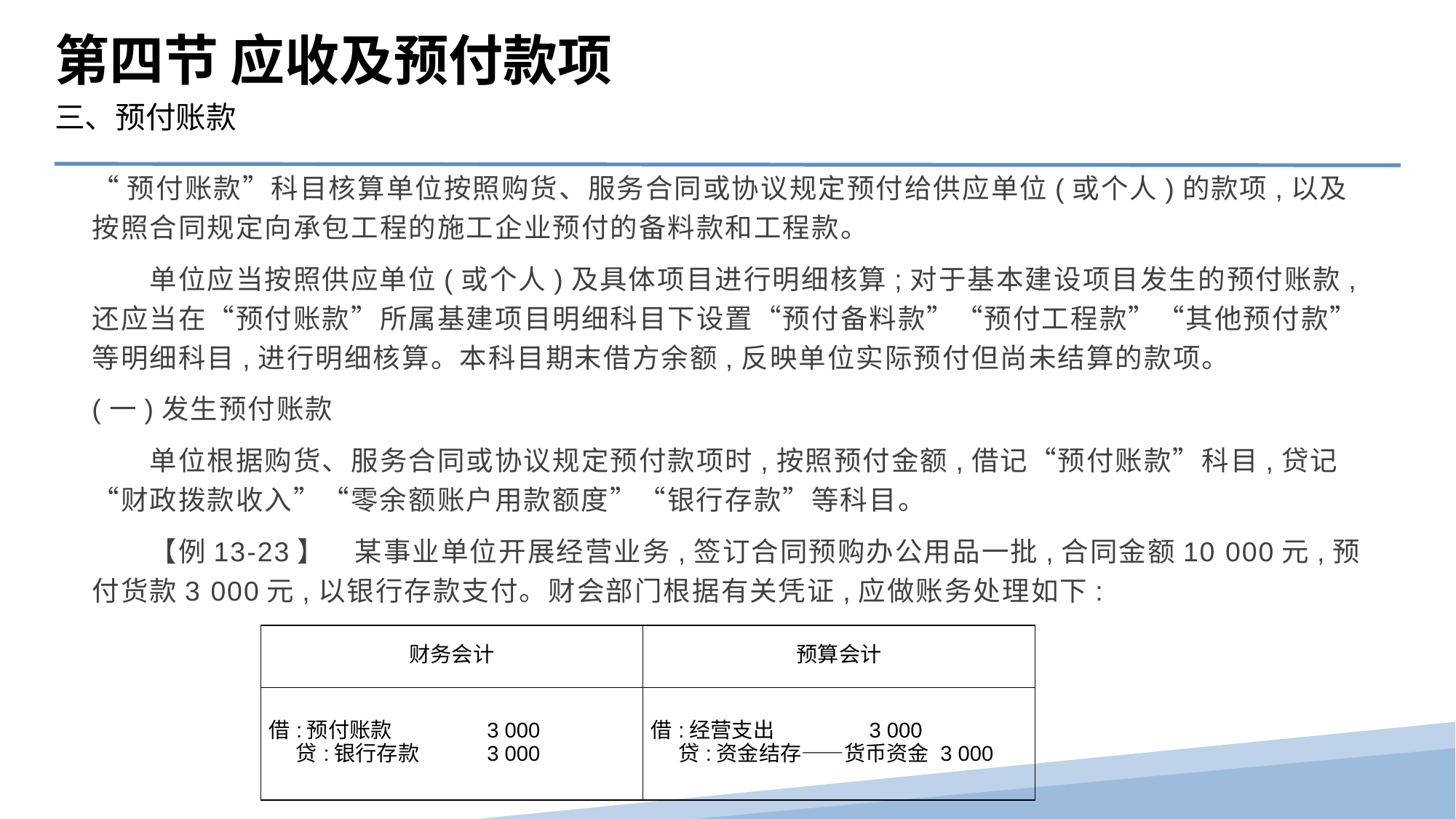

第四节 应收及预付款项
三、预付账款
“预付账款”科目核算单位按照购货、服务合同或协议规定预付给供应单位(或个人)的款项,以及按照合同规定向承包工程的施工企业预付的备料款和工程款。
　　单位应当按照供应单位(或个人)及具体项目进行明细核算;对于基本建设项目发生的预付账款,还应当在“预付账款”所属基建项目明细科目下设置“预付备料款”“预付工程款”“其他预付款”等明细科目,进行明细核算。本科目期末借方余额,反映单位实际预付但尚未结算的款项。
(一)发生预付账款
　　单位根据购货、服务合同或协议规定预付款项时,按照预付金额,借记“预付账款”科目,贷记“财政拨款收入”“零余额账户用款额度”“银行存款”等科目。
　　【例13-23】　某事业单位开展经营业务,签订合同预购办公用品一批,合同金额10 000元,预付货款3 000元,以银行存款支付。财会部门根据有关凭证,应做账务处理如下:
| 财务会计 | 预算会计 |
| --- | --- |
| 借:预付账款 3 000 贷:银行存款 3 000 | 借:经营支出 3 000 贷:资金结存——货币资金 3 000 |